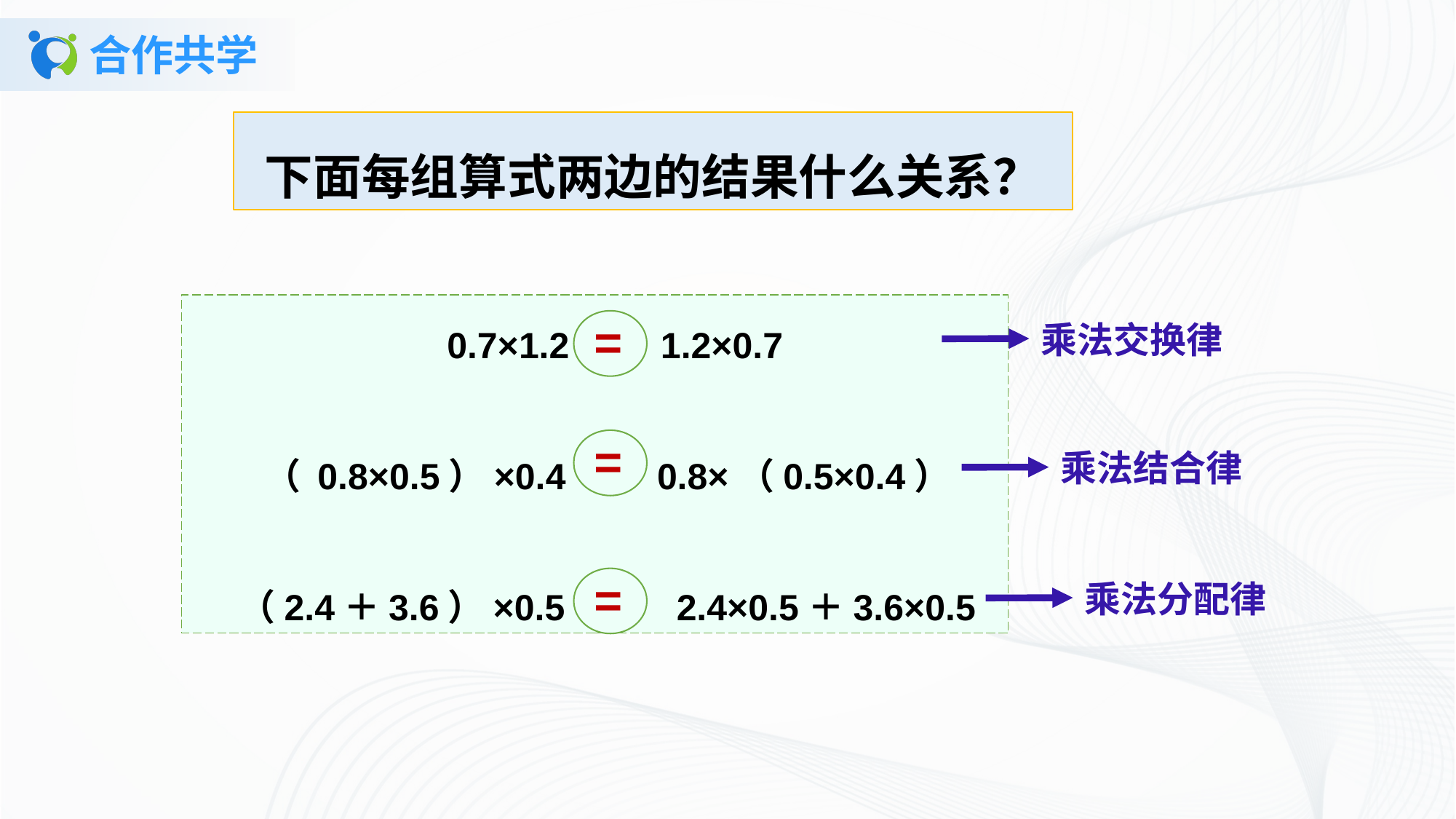

# 合作共学
下面每组算式两边的结果什么关系？
    0.7×1.2         1.2×0.7

  （ 0.8×0.5）×0.4         0.8×（0.5×0.4）

  （2.4＋3.6）×0.5           2.4×0.5＋3.6×0.5
=

乘法交换律
=

乘法结合律
=

乘法分配律